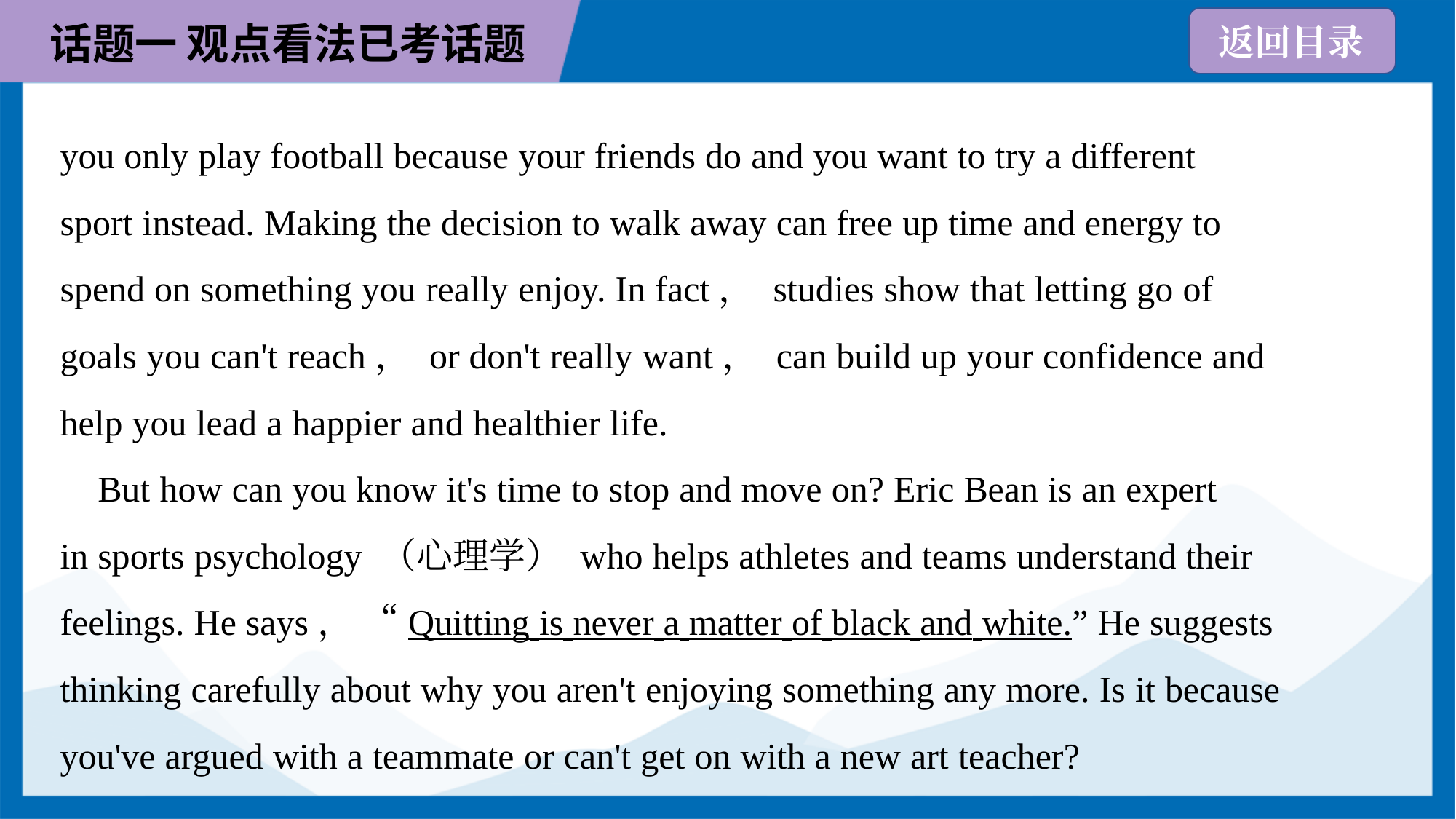

you only play football because your friends do and you want to try a different
sport instead. Making the decision to walk away can free up time and energy to
spend on something you really enjoy. In fact， studies show that letting go of
goals you can't reach， or don't really want， can build up your confidence and
help you lead a happier and healthier life.
    But how can you know it's time to stop and move on? Eric Bean is an expert
in sports psychology （心理学） who helps athletes and teams understand their
feelings. He says， “Quitting is never a matter of black and white.” He suggests
thinking carefully about why you aren't enjoying something any more. Is it because
you've argued with a teammate or can't get on with a new art teacher?